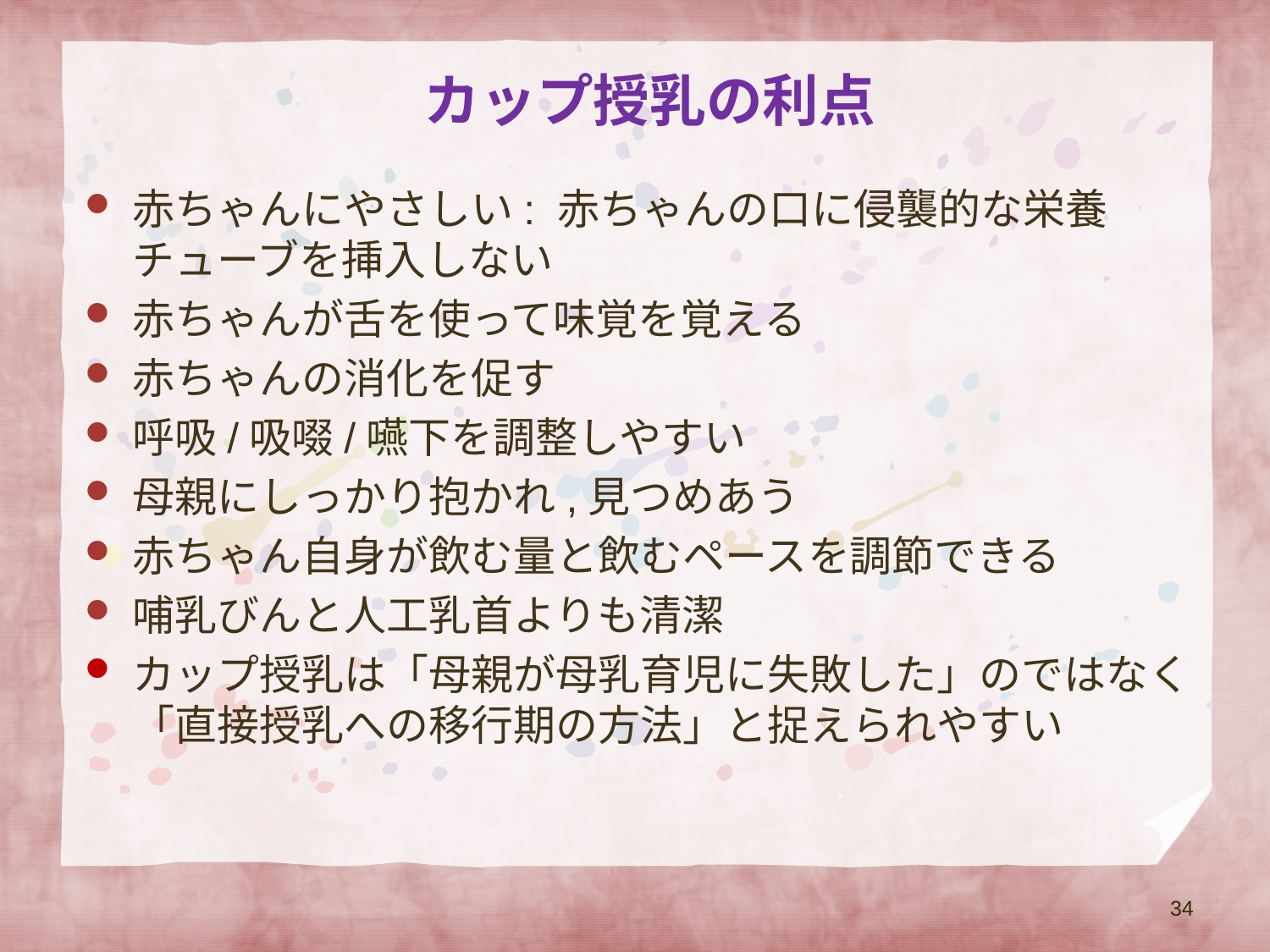

# カップ授乳の利点
赤ちゃんにやさしい: 赤ちゃんの口に侵襲的な栄養チューブを挿入しない
赤ちゃんが舌を使って味覚を覚える
赤ちゃんの消化を促す
呼吸/吸啜/嚥下を調整しやすい
母親にしっかり抱かれ,見つめあう
赤ちゃん自身が飲む量と飲むペースを調節できる
哺乳びんと人工乳首よりも清潔
カップ授乳は「母親が母乳育児に失敗した」のではなく「直接授乳への移行期の方法」と捉えられやすい

34